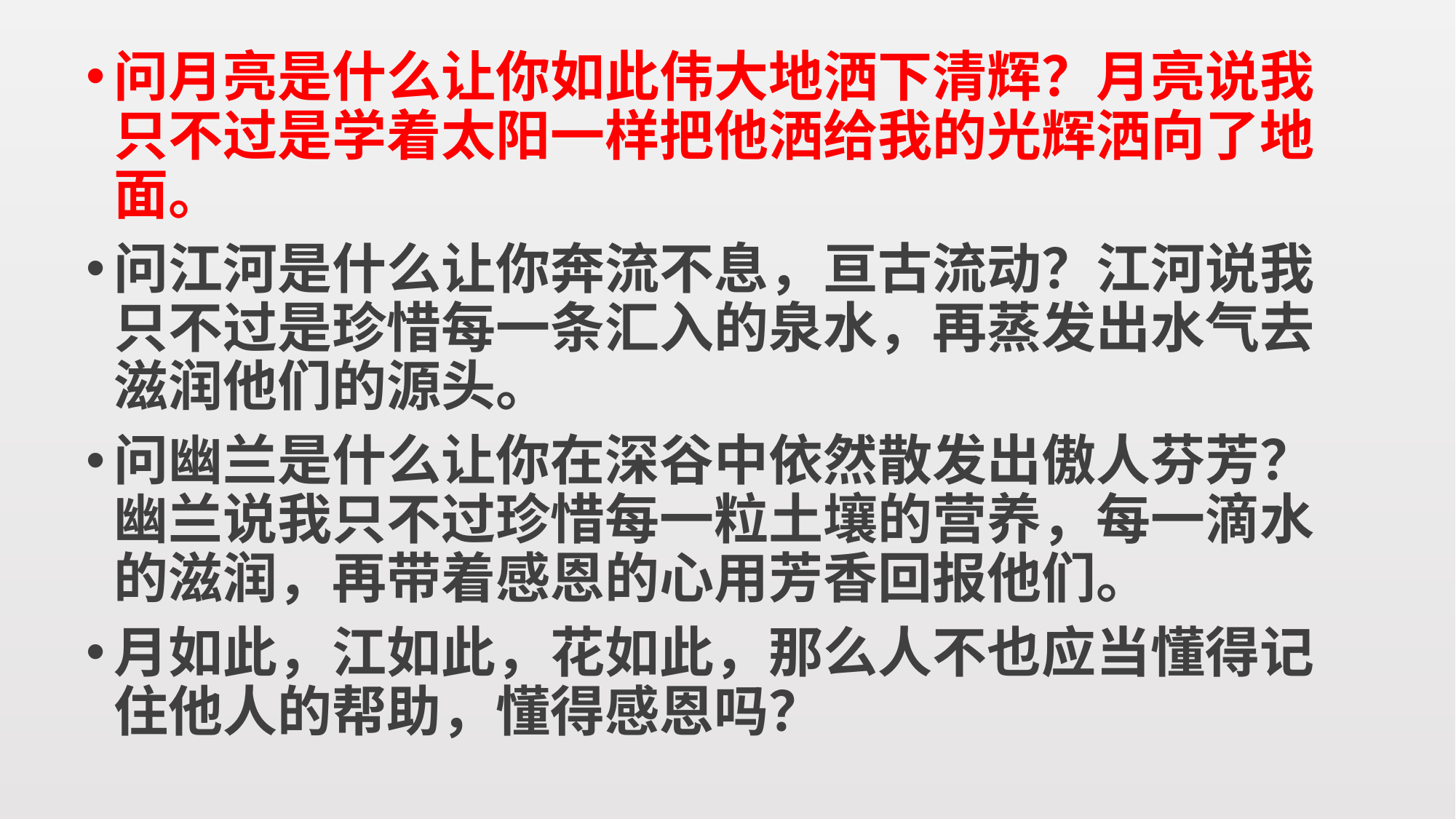

问月亮是什么让你如此伟大地洒下清辉？月亮说我只不过是学着太阳一样把他洒给我的光辉洒向了地面。
问江河是什么让你奔流不息，亘古流动？江河说我只不过是珍惜每一条汇入的泉水，再蒸发出水气去滋润他们的源头。
问幽兰是什么让你在深谷中依然散发出傲人芬芳？幽兰说我只不过珍惜每一粒土壤的营养，每一滴水的滋润，再带着感恩的心用芳香回报他们。
月如此，江如此，花如此，那么人不也应当懂得记住他人的帮助，懂得感恩吗？